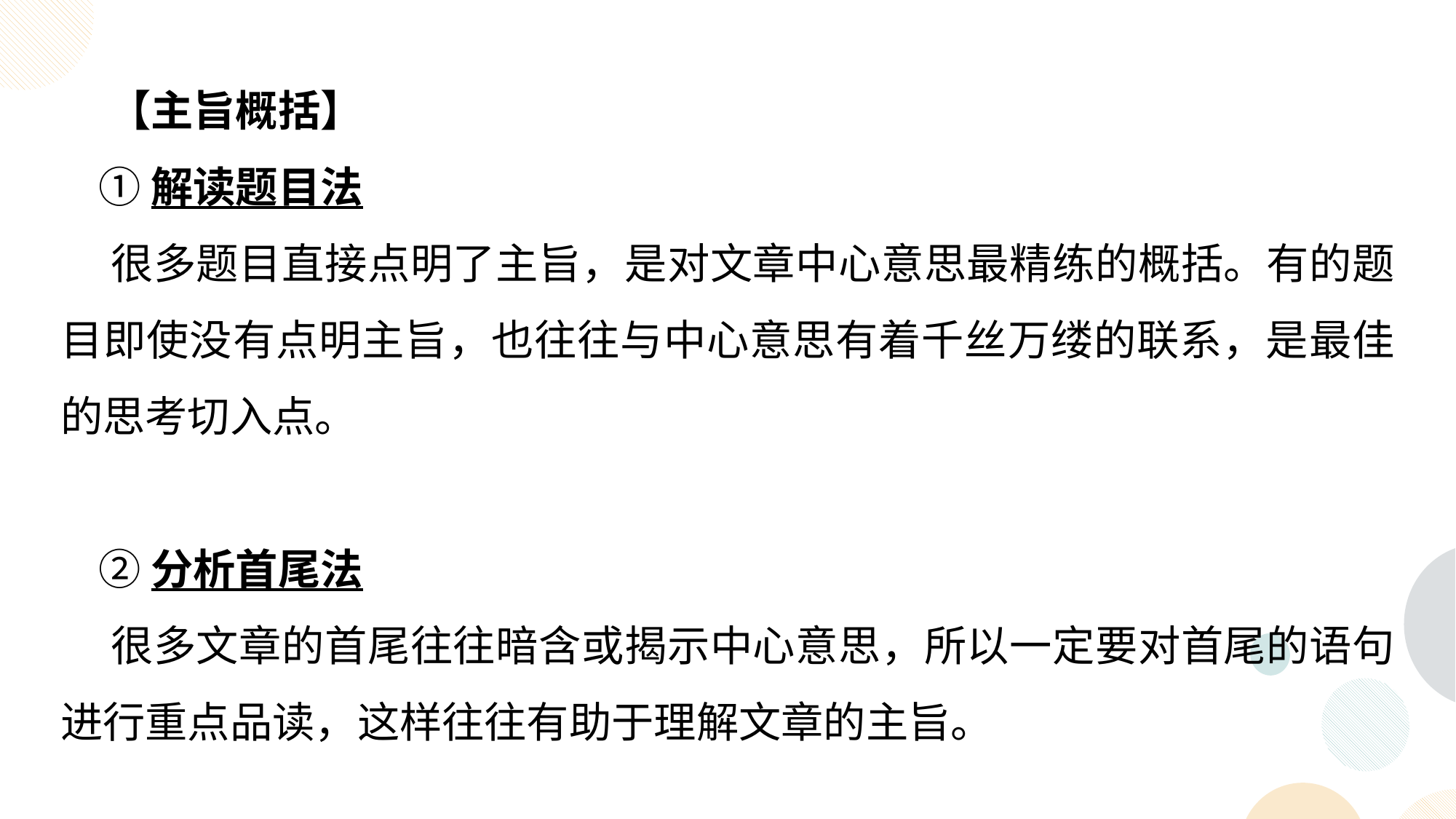

【主旨概括】
    ①解读题目法
    很多题目直接点明了主旨，是对文章中心意思最精练的概括。有的题目即使没有点明主旨，也往往与中心意思有着千丝万缕的联系，是最佳的思考切入点。

    ②分析首尾法
    很多文章的首尾往往暗含或揭示中心意思，所以一定要对首尾的语句进行重点品读，这样往往有助于理解文章的主旨。